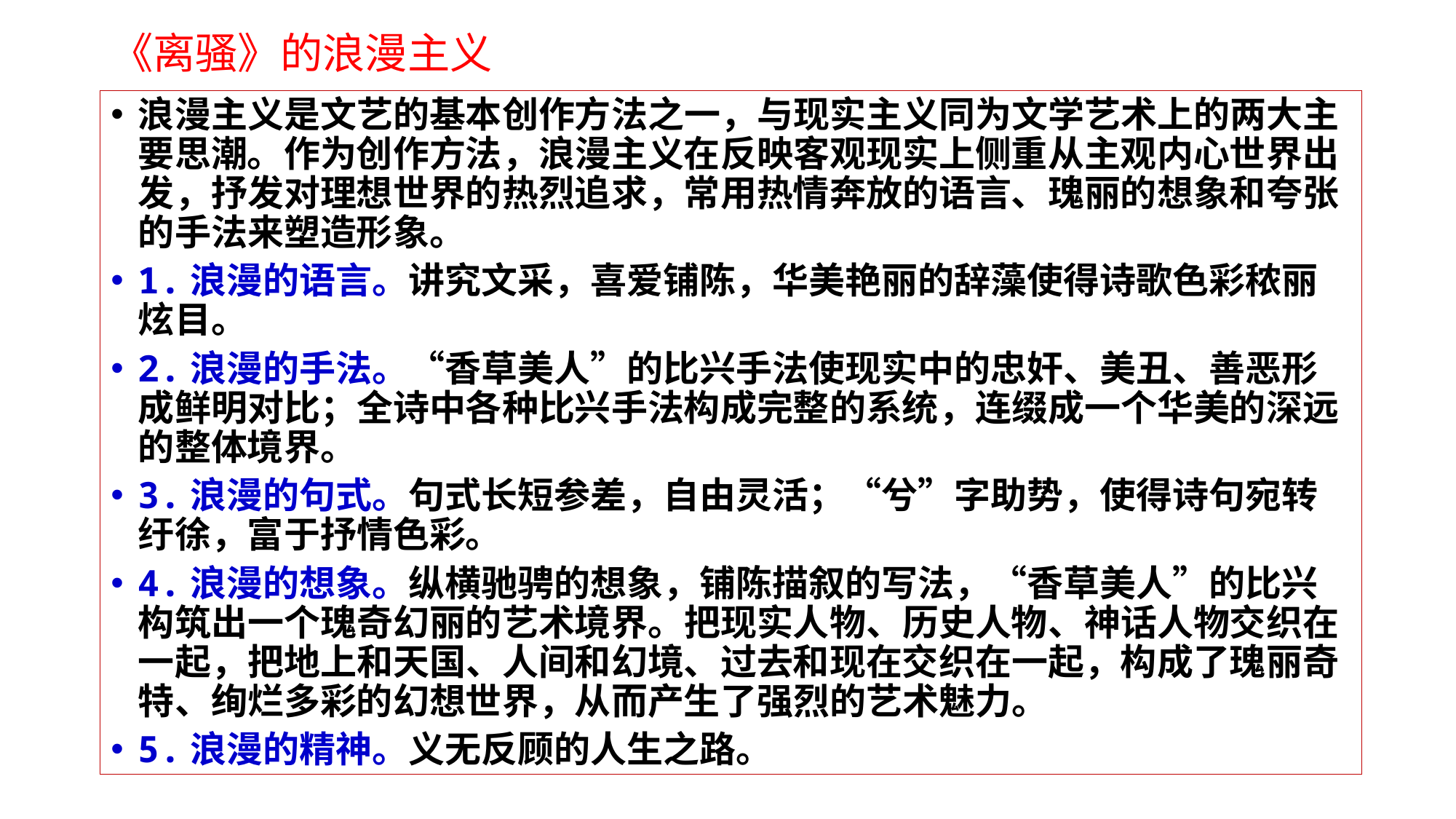

《离骚》的浪漫主义
浪漫主义是文艺的基本创作方法之一，与现实主义同为文学艺术上的两大主要思潮。作为创作方法，浪漫主义在反映客观现实上侧重从主观内心世界出发，抒发对理想世界的热烈追求，常用热情奔放的语言、瑰丽的想象和夸张的手法来塑造形象。
1.浪漫的语言。讲究文采，喜爱铺陈，华美艳丽的辞藻使得诗歌色彩秾丽炫目。
2.浪漫的手法。“香草美人”的比兴手法使现实中的忠奸、美丑、善恶形成鲜明对比；全诗中各种比兴手法构成完整的系统，连缀成一个华美的深远的整体境界。
3.浪漫的句式。句式长短参差，自由灵活；“兮”字助势，使得诗句宛转纡徐，富于抒情色彩。
4.浪漫的想象。纵横驰骋的想象，铺陈描叙的写法，“香草美人”的比兴构筑出一个瑰奇幻丽的艺术境界。把现实人物、历史人物、神话人物交织在一起，把地上和天国、人间和幻境、过去和现在交织在一起，构成了瑰丽奇特、绚烂多彩的幻想世界，从而产生了强烈的艺术魅力。
5.浪漫的精神。义无反顾的人生之路。